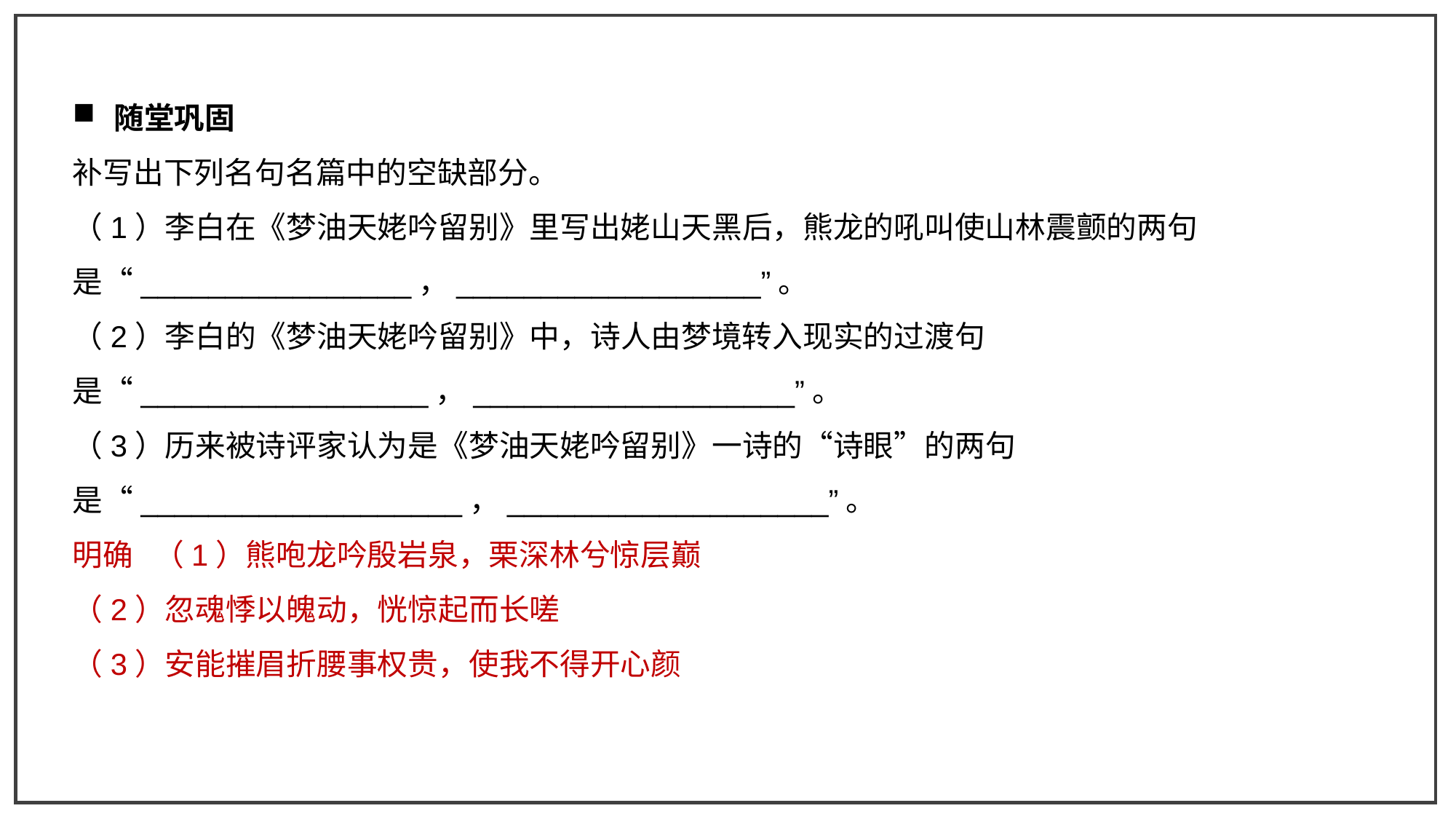

随堂巩固
补写出下列名句名篇中的空缺部分。
（1）李白在《梦油天姥吟留别》里写出姥山天黑后，熊龙的吼叫使山林震颤的两句是“________________，__________________”。
（2）李白的《梦油天姥吟留别》中，诗人由梦境转入现实的过渡句是“_________________，___________________”。
（3）历来被诗评家认为是《梦油天姥吟留别》一诗的“诗眼”的两句是“___________________，___________________”。
明确   （1）熊咆龙吟殷岩泉，栗深林兮惊层巅
（2）忽魂悸以魄动，恍惊起而长嗟
（3）安能摧眉折腰事权贵，使我不得开心颜